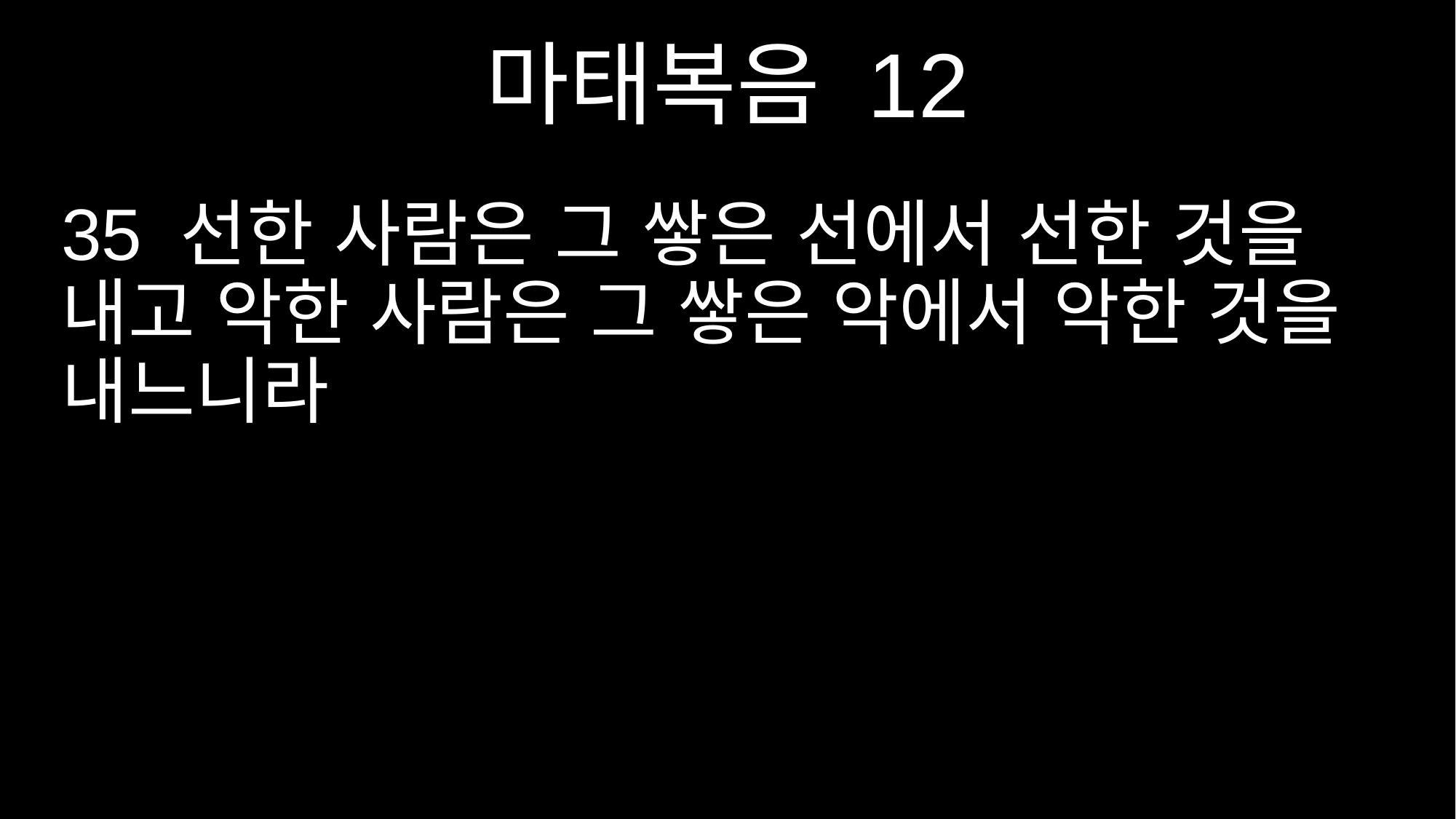

마태복음 12
35 선한 사람은 그 쌓은 선에서 선한 것을 내고 악한 사람은 그 쌓은 악에서 악한 것을 내느니라